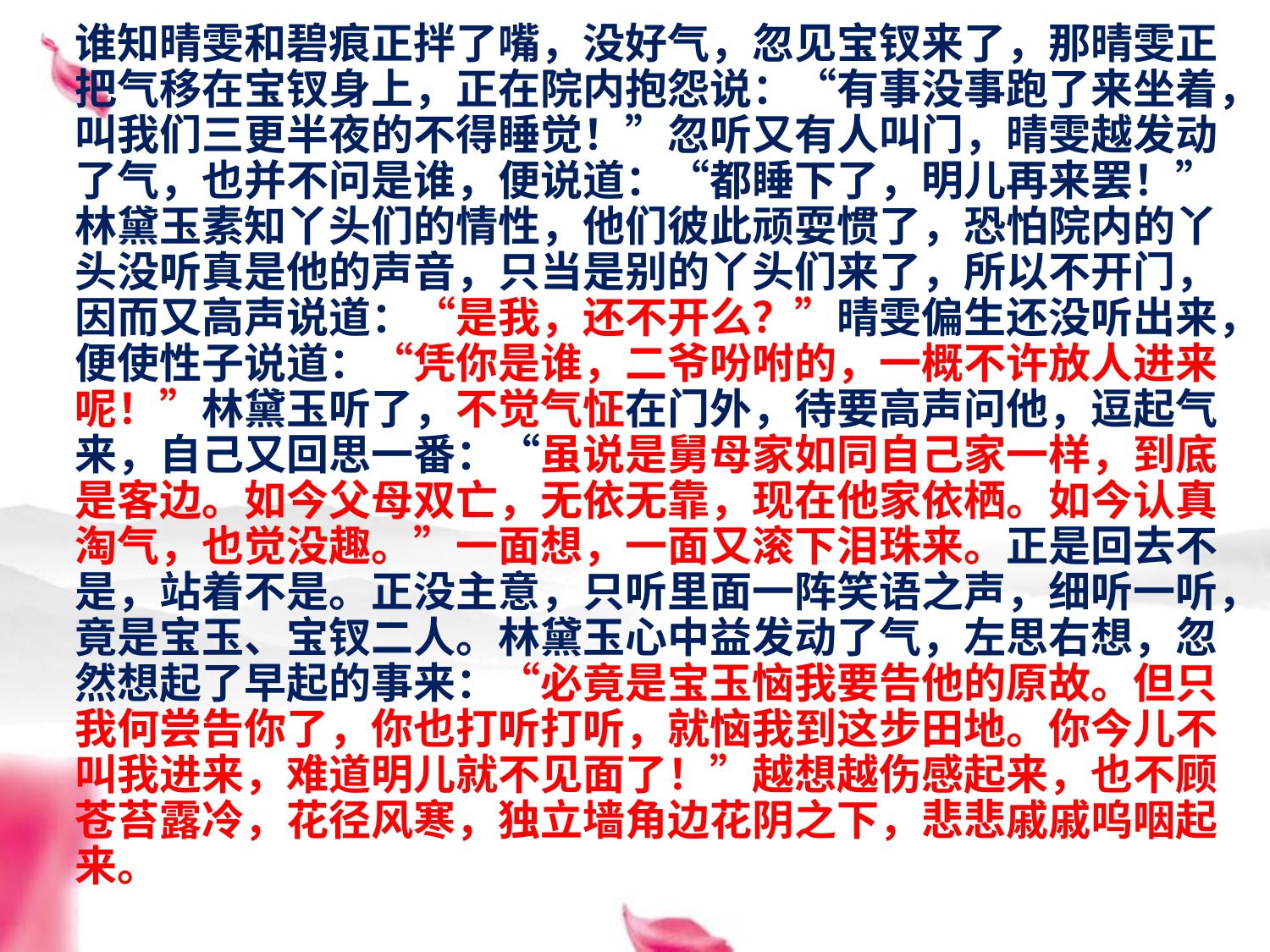

谁知晴雯和碧痕正拌了嘴，没好气，忽见宝钗来了，那晴雯正把气移在宝钗身上，正在院内抱怨说：“有事没事跑了来坐着，叫我们三更半夜的不得睡觉！”忽听又有人叫门，晴雯越发动了气，也并不问是谁，便说道：“都睡下了，明儿再来罢！”林黛玉素知丫头们的情性，他们彼此顽耍惯了，恐怕院内的丫头没听真是他的声音，只当是别的丫头们来了，所以不开门，因而又高声说道：“是我，还不开么？”晴雯偏生还没听出来，便使性子说道：“凭你是谁，二爷吩咐的，一概不许放人进来呢！”林黛玉听了，不觉气怔在门外，待要高声问他，逗起气来，自己又回思一番：“虽说是舅母家如同自己家一样，到底是客边。如今父母双亡，无依无靠，现在他家依栖。如今认真淘气，也觉没趣。”一面想，一面又滚下泪珠来。正是回去不是，站着不是。正没主意，只听里面一阵笑语之声，细听一听，竟是宝玉、宝钗二人。林黛玉心中益发动了气，左思右想，忽然想起了早起的事来：“必竟是宝玉恼我要告他的原故。但只我何尝告你了，你也打听打听，就恼我到这步田地。你今儿不叫我进来，难道明儿就不见面了！”越想越伤感起来，也不顾苍苔露冷，花径风寒，独立墙角边花阴之下，悲悲戚戚呜咽起来。